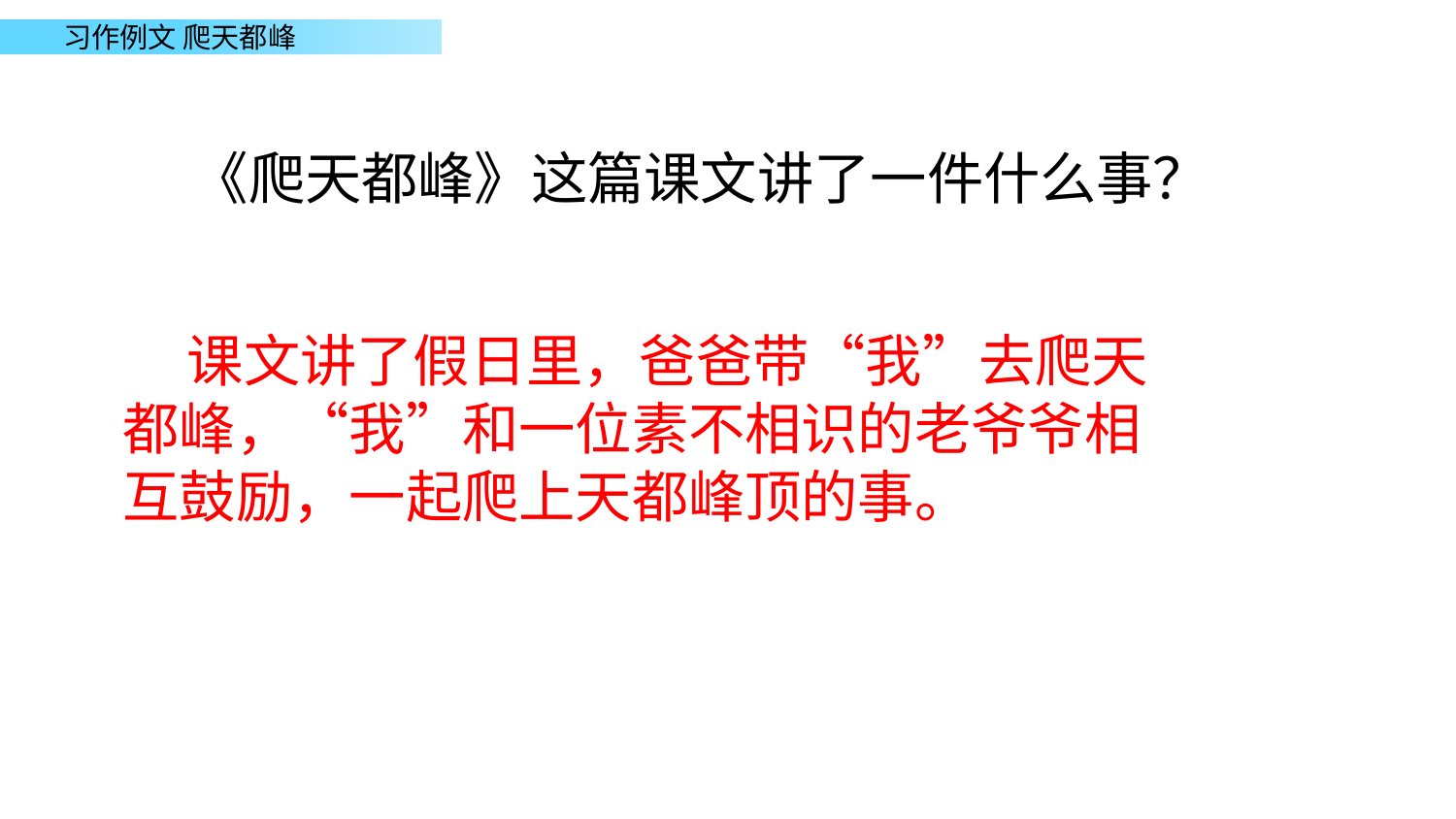

《爬天都峰》这篇课文讲了一件什么事？
    课文讲了假日里，爸爸带“我”去爬天都峰，“我”和一位素不相识的老爷爷相互鼓励，一起爬上天都峰顶的事。